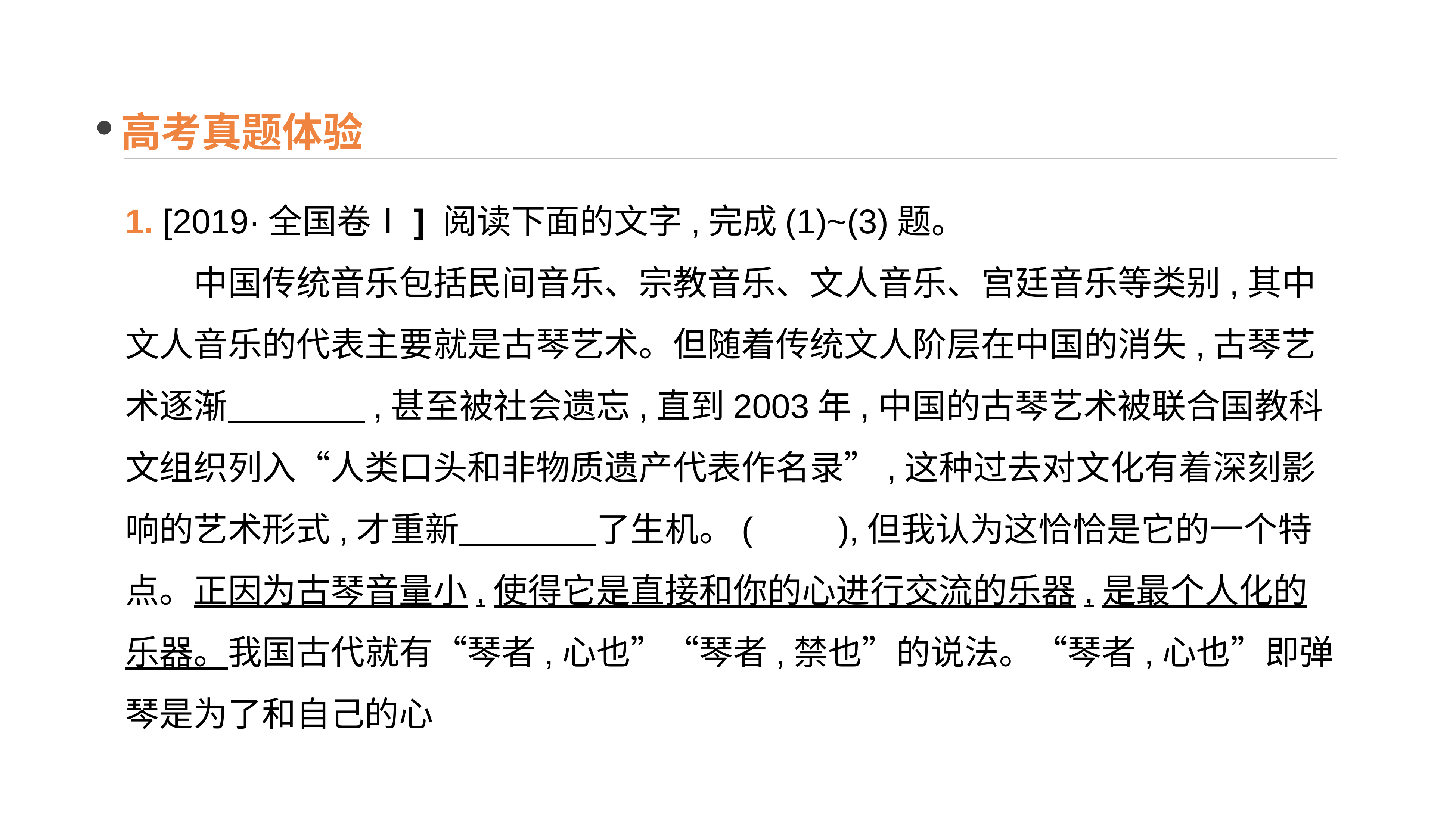

高考真题体验

1. [2019·全国卷Ⅰ] 阅读下面的文字,完成(1)~(3)题。
　　中国传统音乐包括民间音乐、宗教音乐、文人音乐、宫廷音乐等类别,其中文人音乐的代表主要就是古琴艺术。但随着传统文人阶层在中国的消失,古琴艺术逐渐　　　　,甚至被社会遗忘,直到2003年,中国的古琴艺术被联合国教科文组织列入“人类口头和非物质遗产代表作名录”,这种过去对文化有着深刻影响的艺术形式,才重新　　　　了生机。(　　),但我认为这恰恰是它的一个特点。正因为古琴音量小,使得它是直接和你的心进行交流的乐器,是最个人化的乐器。我国古代就有“琴者,心也”“琴者,禁也”的说法。“琴者,心也”即弹琴是为了和自己的心